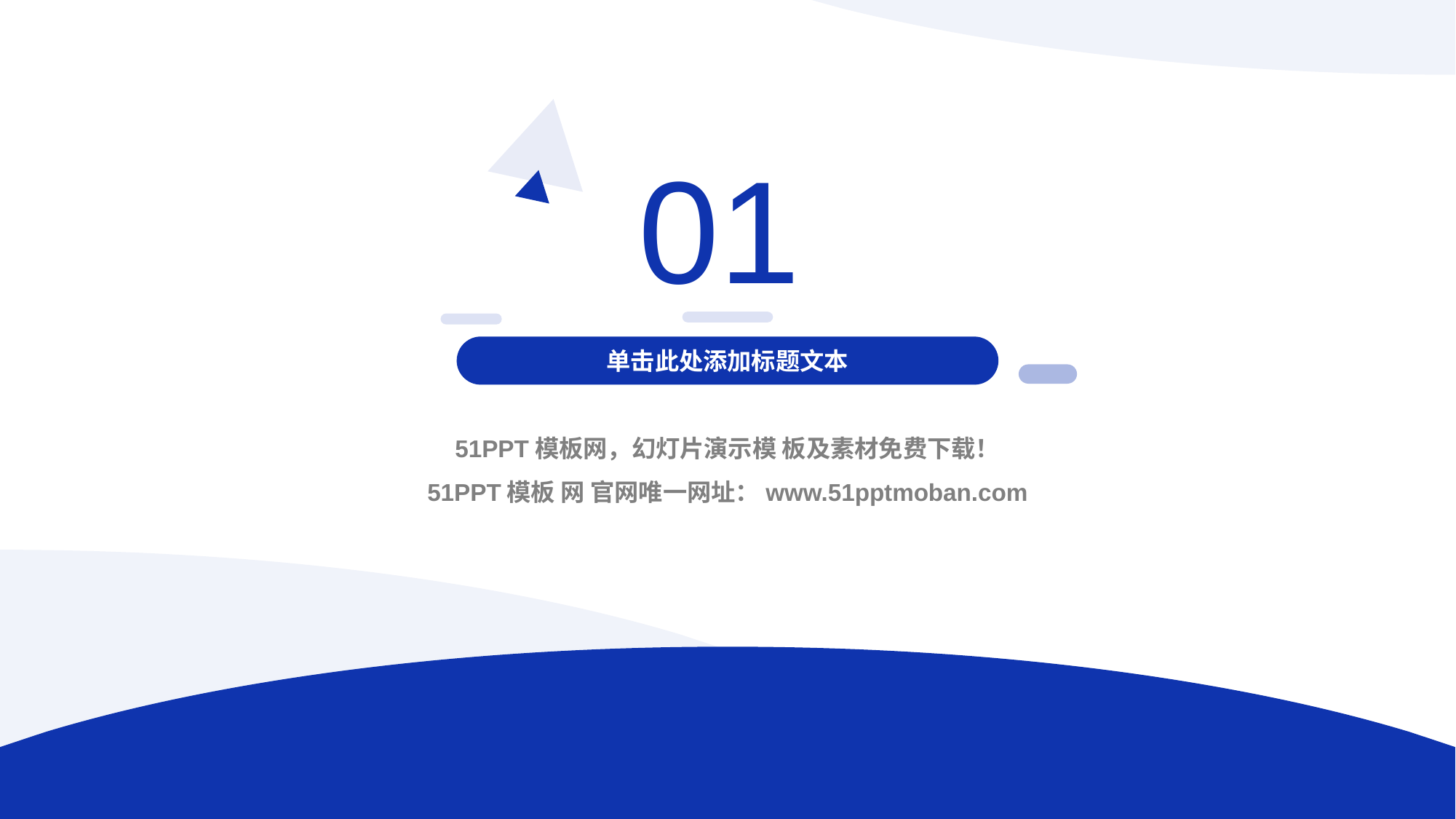

01

单击此处添加标题文本

51PPT模板网，幻灯片演示模 板及素材免费下载！
51PPT模板 网 官网唯一网址：www.51pptmoban.com